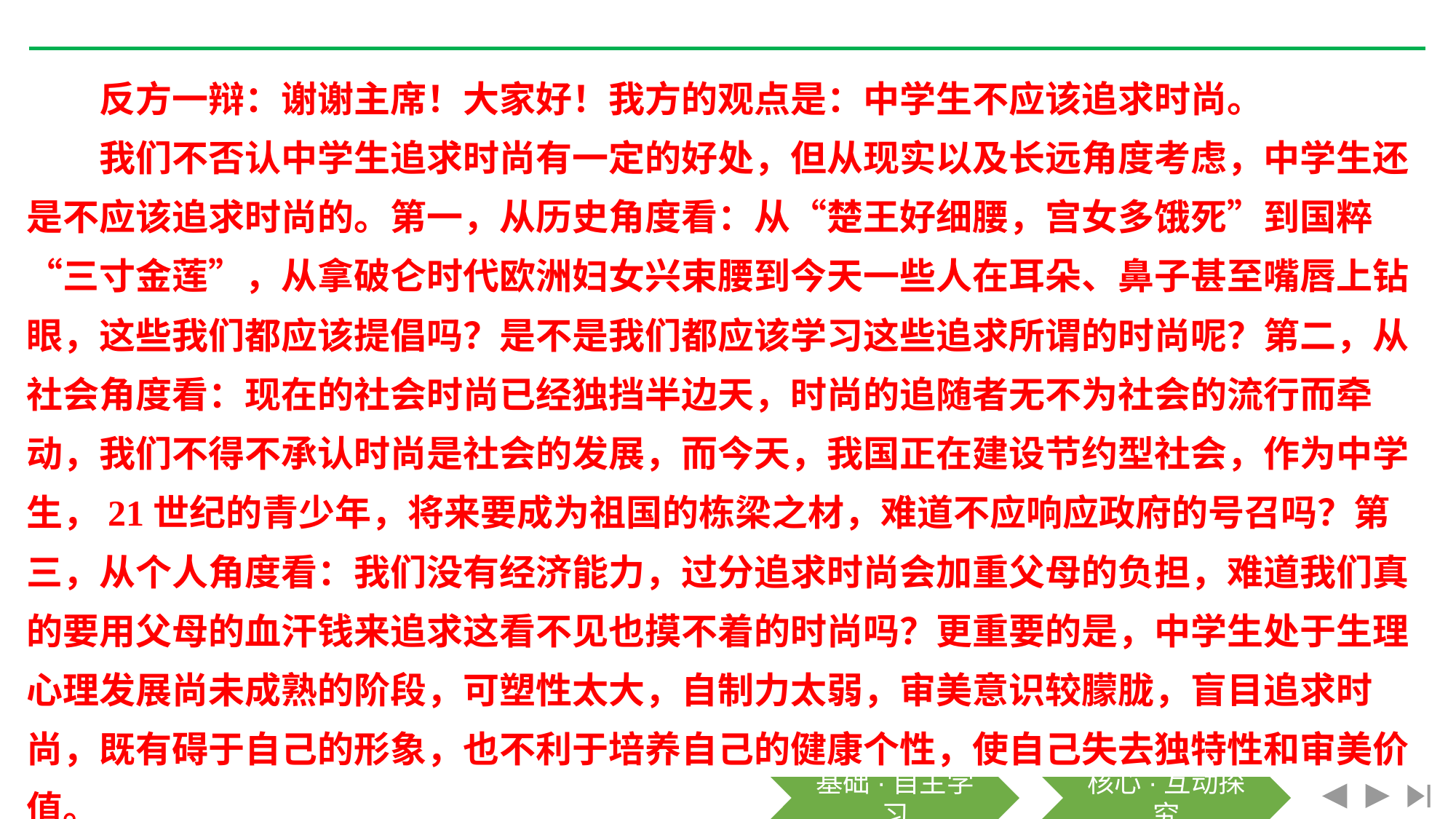

反方一辩：谢谢主席！大家好！我方的观点是：中学生不应该追求时尚。
我们不否认中学生追求时尚有一定的好处，但从现实以及长远角度考虑，中学生还是不应该追求时尚的。第一，从历史角度看：从“楚王好细腰，宫女多饿死”到国粹“三寸金莲”，从拿破仑时代欧洲妇女兴束腰到今天一些人在耳朵、鼻子甚至嘴唇上钻眼，这些我们都应该提倡吗？是不是我们都应该学习这些追求所谓的时尚呢？第二，从社会角度看：现在的社会时尚已经独挡半边天，时尚的追随者无不为社会的流行而牵动，我们不得不承认时尚是社会的发展，而今天，我国正在建设节约型社会，作为中学生，21世纪的青少年，将来要成为祖国的栋梁之材，难道不应响应政府的号召吗？第三，从个人角度看：我们没有经济能力，过分追求时尚会加重父母的负担，难道我们真的要用父母的血汗钱来追求这看不见也摸不着的时尚吗？更重要的是，中学生处于生理心理发展尚未成熟的阶段，可塑性太大，自制力太弱，审美意识较朦胧，盲目追求时尚，既有碍于自己的形象，也不利于培养自己的健康个性，使自己失去独特性和审美价值。